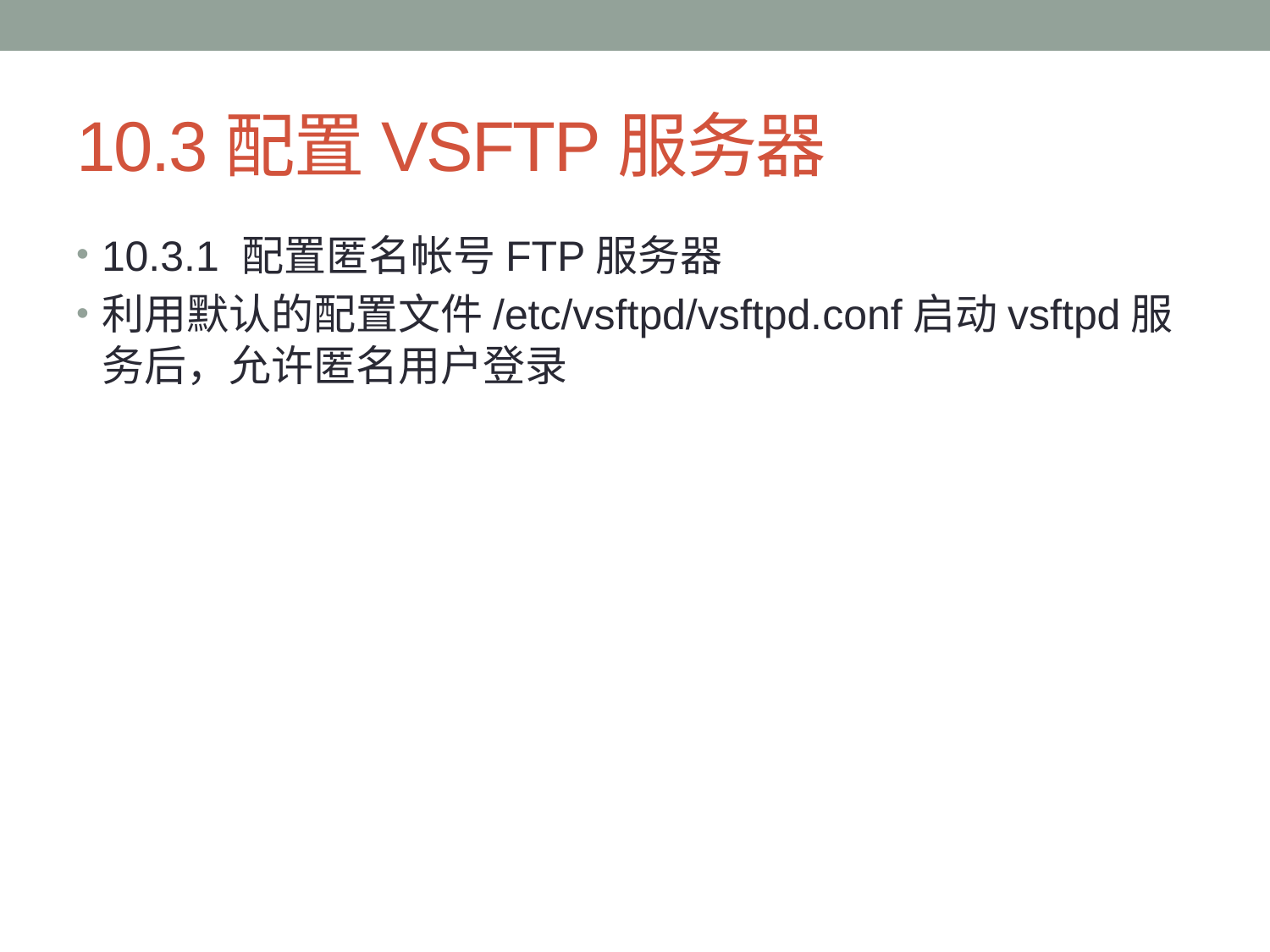

# 10.3配置VSFTP服务器
10.3.1 配置匿名帐号FTP服务器
利用默认的配置文件/etc/vsftpd/vsftpd.conf启动vsftpd服务后，允许匿名用户登录